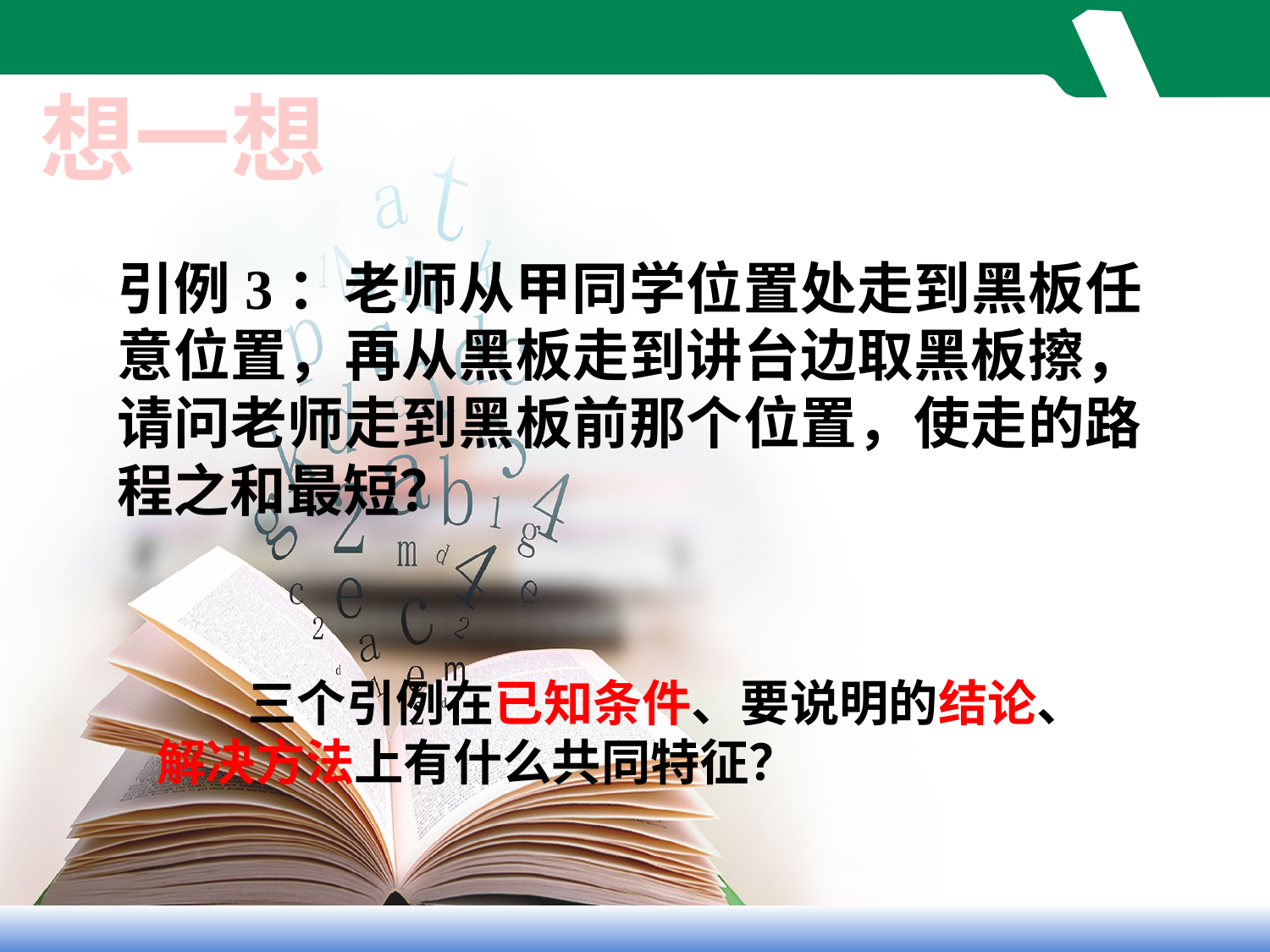

想一想
引例3：老师从甲同学位置处走到黑板任意位置，再从黑板走到讲台边取黑板擦，请问老师走到黑板前那个位置，使走的路程之和最短？
       三个引例在已知条件、要说明的结论、解决方法上有什么共同特征？